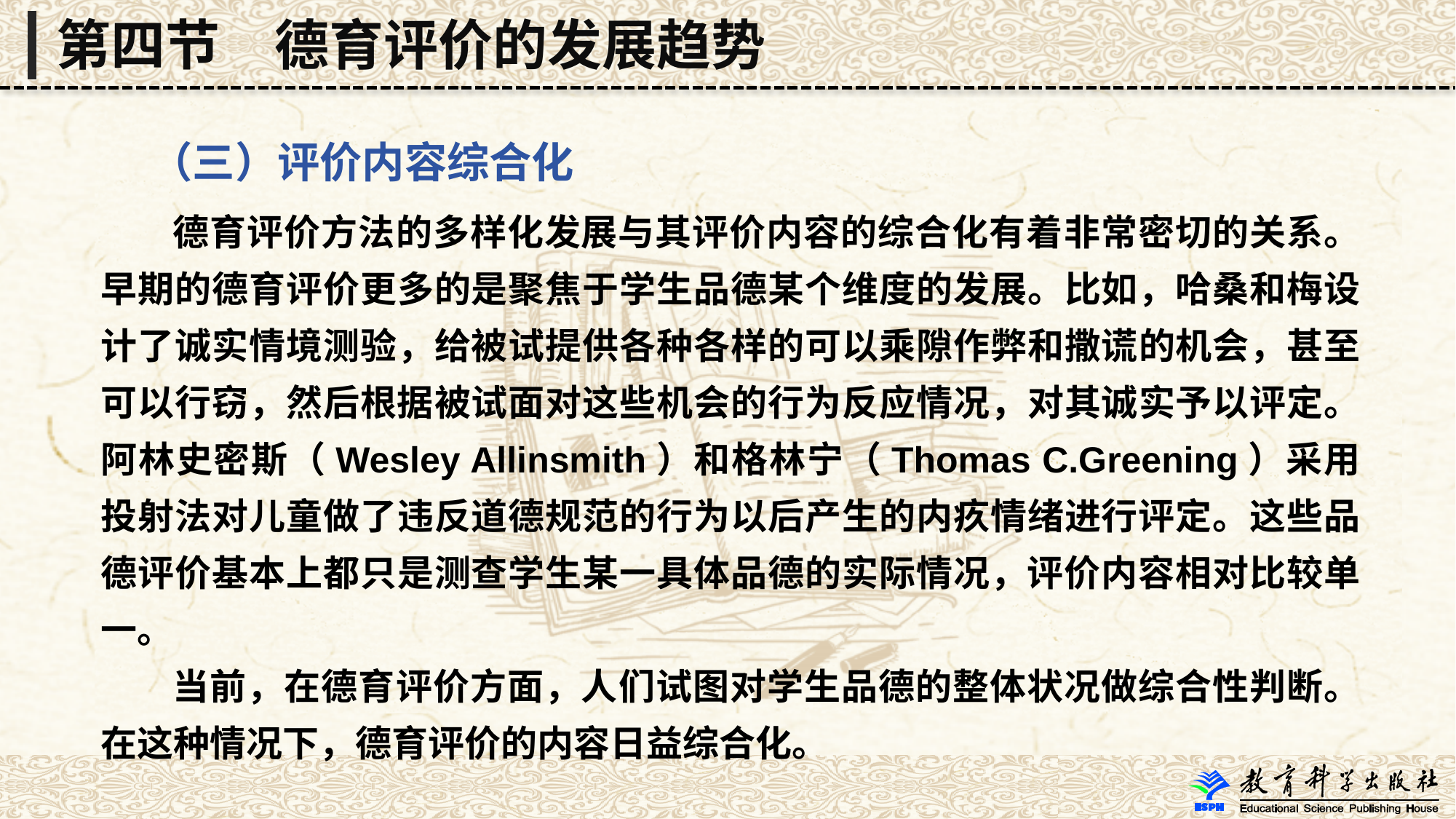

第四节　德育评价的发展趋势
     （三）评价内容综合化

       德育评价方法的多样化发展与其评价内容的综合化有着非常密切的关系。早期的德育评价更多的是聚焦于学生品德某个维度的发展。比如，哈桑和梅设计了诚实情境测验，给被试提供各种各样的可以乘隙作弊和撒谎的机会，甚至可以行窃，然后根据被试面对这些机会的行为反应情况，对其诚实予以评定。 阿林史密斯（Wesley Allinsmith）和格林宁（Thomas C.Greening）采用投射法对儿童做了违反道德规范的行为以后产生的内疚情绪进行评定。这些品德评价基本上都只是测查学生某一具体品德的实际情况，评价内容相对比较单一。
       当前，在德育评价方面，人们试图对学生品德的整体状况做综合性判断。在这种情况下，德育评价的内容日益综合化。